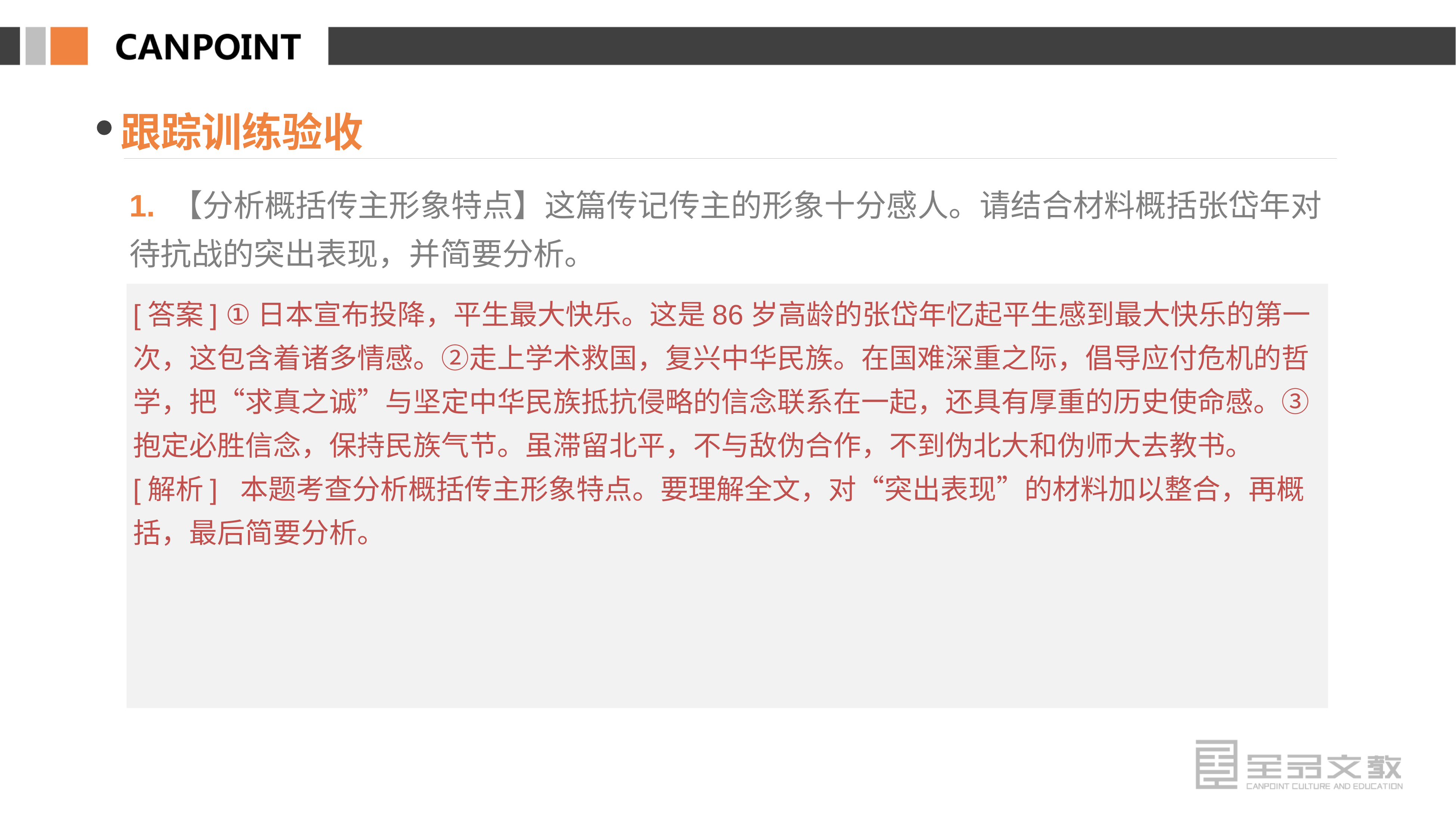

跟踪训练验收

1. 【分析概括传主形象特点】这篇传记传主的形象十分感人。请结合材料概括张岱年对待抗战的突出表现，并简要分析。

[答案] ①日本宣布投降，平生最大快乐。这是86岁高龄的张岱年忆起平生感到最大快乐的第一次，这包含着诸多情感。②走上学术救国，复兴中华民族。在国难深重之际，倡导应付危机的哲学，把“求真之诚”与坚定中华民族抵抗侵略的信念联系在一起，还具有厚重的历史使命感。③抱定必胜信念，保持民族气节。虽滞留北平，不与敌伪合作，不到伪北大和伪师大去教书。
[解析]  本题考查分析概括传主形象特点。要理解全文，对“突出表现”的材料加以整合，再概括，最后简要分析。